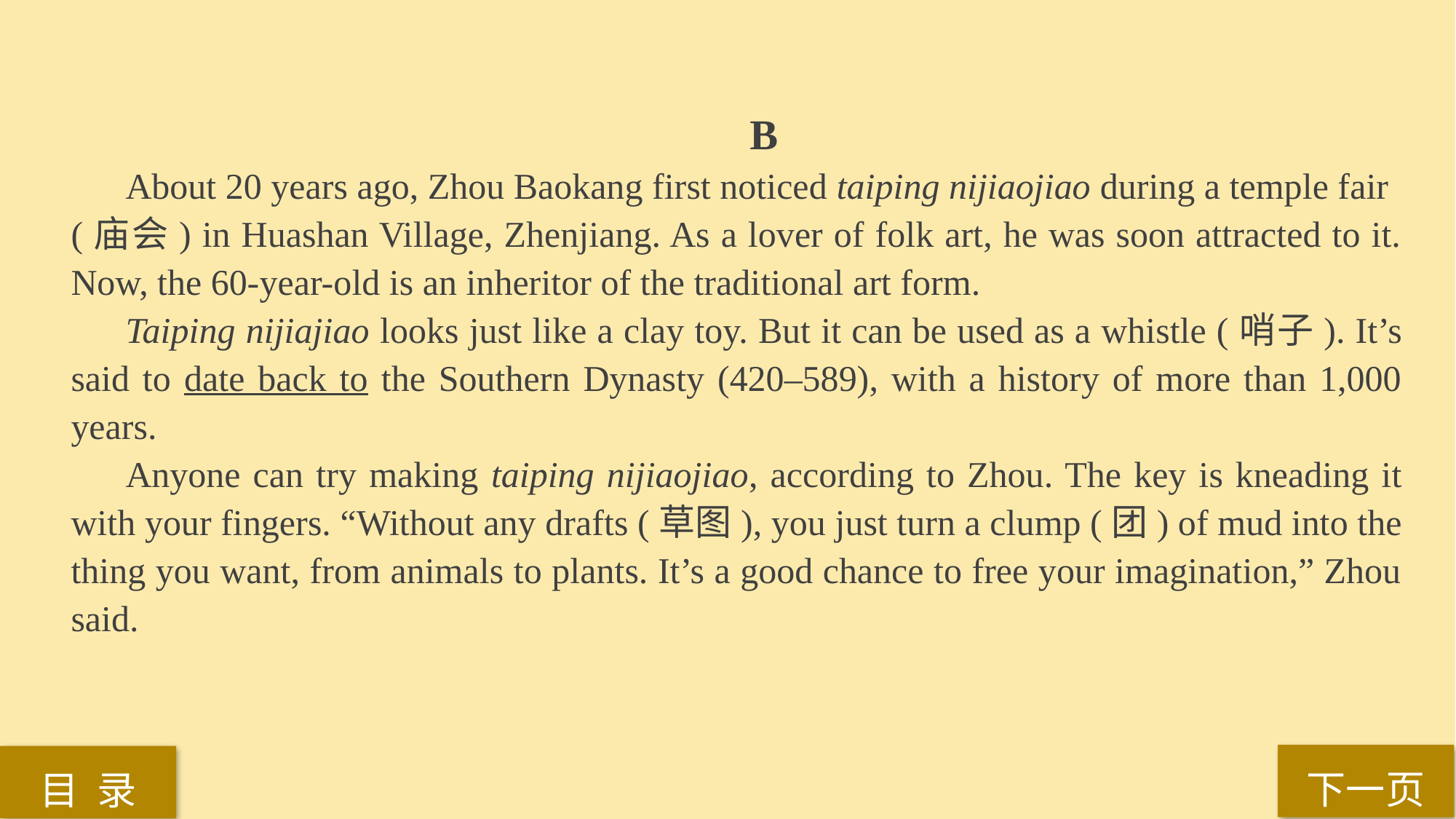

B
      About 20 years ago, Zhou Baokang first noticed taiping nijiaojiao during a temple fair
(庙会) in Huashan Village, Zhenjiang. As a lover of folk art, he was soon attracted to it. Now, the 60-year-old is an inheritor of the traditional art form.
Taiping nijiajiao looks just like a clay toy. But it can be used as a whistle (哨子). It’s said to date back to the Southern Dynasty (420–589), with a history of more than 1,000 years.
Anyone can try making taiping nijiaojiao, according to Zhou. The key is kneading it with your fingers. “Without any drafts (草图), you just turn a clump (团) of mud into the thing you want, from animals to plants. It’s a good chance to free your imagination,” Zhou said.